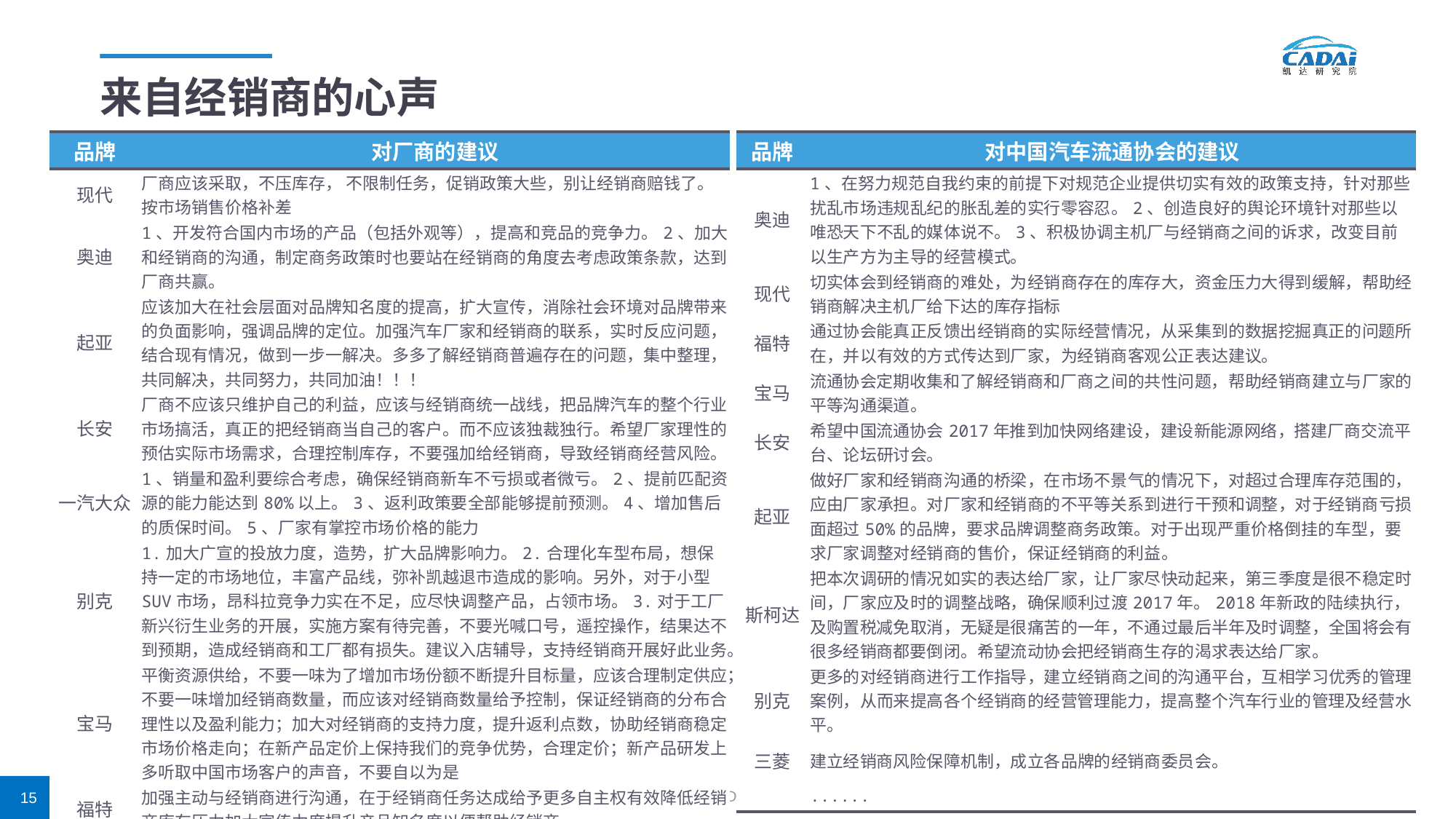

# 来自经销商的心声
| 品牌 | 对厂商的建议 |
| --- | --- |
| 现代 | 厂商应该采取，不压库存， 不限制任务，促销政策大些，别让经销商赔钱了。按市场销售价格补差 |
| 奥迪 | 1、开发符合国内市场的产品（包括外观等），提高和竞品的竞争力。2、加大和经销商的沟通，制定商务政策时也要站在经销商的角度去考虑政策条款，达到厂商共赢。 |
| 起亚 | 应该加大在社会层面对品牌知名度的提高，扩大宣传，消除社会环境对品牌带来的负面影响，强调品牌的定位。加强汽车厂家和经销商的联系，实时反应问题，结合现有情况，做到一步一解决。多多了解经销商普遍存在的问题，集中整理，共同解决，共同努力，共同加油！！！ |
| 长安 | 厂商不应该只维护自己的利益，应该与经销商统一战线，把品牌汽车的整个行业市场搞活，真正的把经销商当自己的客户。而不应该独裁独行。希望厂家理性的预估实际市场需求，合理控制库存，不要强加给经销商，导致经销商经营风险。 |
| 一汽大众 | 1、销量和盈利要综合考虑，确保经销商新车不亏损或者微亏。2、提前匹配资源的能力能达到80%以上。3、返利政策要全部能够提前预测。4、增加售后的质保时间。5、厂家有掌控市场价格的能力 |
| 别克 | 1.加大广宣的投放力度，造势，扩大品牌影响力。2.合理化车型布局，想保持一定的市场地位，丰富产品线，弥补凯越退市造成的影响。另外，对于小型SUV市场，昂科拉竞争力实在不足，应尽快调整产品，占领市场。3.对于工厂新兴衍生业务的开展，实施方案有待完善，不要光喊口号，遥控操作，结果达不到预期，造成经销商和工厂都有损失。建议入店辅导，支持经销商开展好此业务。 |
| 宝马 | 平衡资源供给，不要一味为了增加市场份额不断提升目标量，应该合理制定供应；不要一味增加经销商数量，而应该对经销商数量给予控制，保证经销商的分布合理性以及盈利能力；加大对经销商的支持力度，提升返利点数，协助经销商稳定市场价格走向；在新产品定价上保持我们的竞争优势，合理定价；新产品研发上多听取中国市场客户的声音，不要自以为是 |
| 福特 | 加强主动与经销商进行沟通，在于经销商任务达成给予更多自主权有效降低经销商库存压力加大宣传力度提升产品知名度以便帮助经销商 |
|  | ...... |
| 品牌 | 对中国汽车流通协会的建议 |
| --- | --- |
| 奥迪 | 1、在努力规范自我约束的前提下对规范企业提供切实有效的政策支持，针对那些扰乱市场违规乱纪的胀乱差的实行零容忍。2、创造良好的舆论环境针对那些以唯恐天下不乱的媒体说不。3、积极协调主机厂与经销商之间的诉求，改变目前以生产方为主导的经营模式。 |
| 现代 | 切实体会到经销商的难处，为经销商存在的库存大，资金压力大得到缓解，帮助经销商解决主机厂给下达的库存指标 |
| 福特 | 通过协会能真正反馈出经销商的实际经营情况，从采集到的数据挖掘真正的问题所在，并以有效的方式传达到厂家，为经销商客观公正表达建议。 |
| 宝马 | 流通协会定期收集和了解经销商和厂商之间的共性问题，帮助经销商建立与厂家的平等沟通渠道。 |
| 长安 | 希望中国流通协会2017年推到加快网络建设，建设新能源网络，搭建厂商交流平台、论坛研讨会。 |
| 起亚 | 做好厂家和经销商沟通的桥梁，在市场不景气的情况下，对超过合理库存范围的，应由厂家承担。对厂家和经销商的不平等关系到进行干预和调整，对于经销商亏损面超过50%的品牌，要求品牌调整商务政策。对于出现严重价格倒挂的车型，要求厂家调整对经销商的售价，保证经销商的利益。 |
| 斯柯达 | 把本次调研的情况如实的表达给厂家，让厂家尽快动起来，第三季度是很不稳定时间，厂家应及时的调整战略，确保顺利过渡2017年。2018年新政的陆续执行，及购置税减免取消，无疑是很痛苦的一年，不通过最后半年及时调整，全国将会有很多经销商都要倒闭。希望流动协会把经销商生存的渴求表达给厂家。 |
| 别克 | 更多的对经销商进行工作指导，建立经销商之间的沟通平台，互相学习优秀的管理案例，从而来提高各个经销商的经营管理能力，提高整个汽车行业的管理及经营水平。 |
| 三菱 | 建立经销商风险保障机制，成立各品牌的经销商委员会。 |
|  | ...... |
CADAi
15